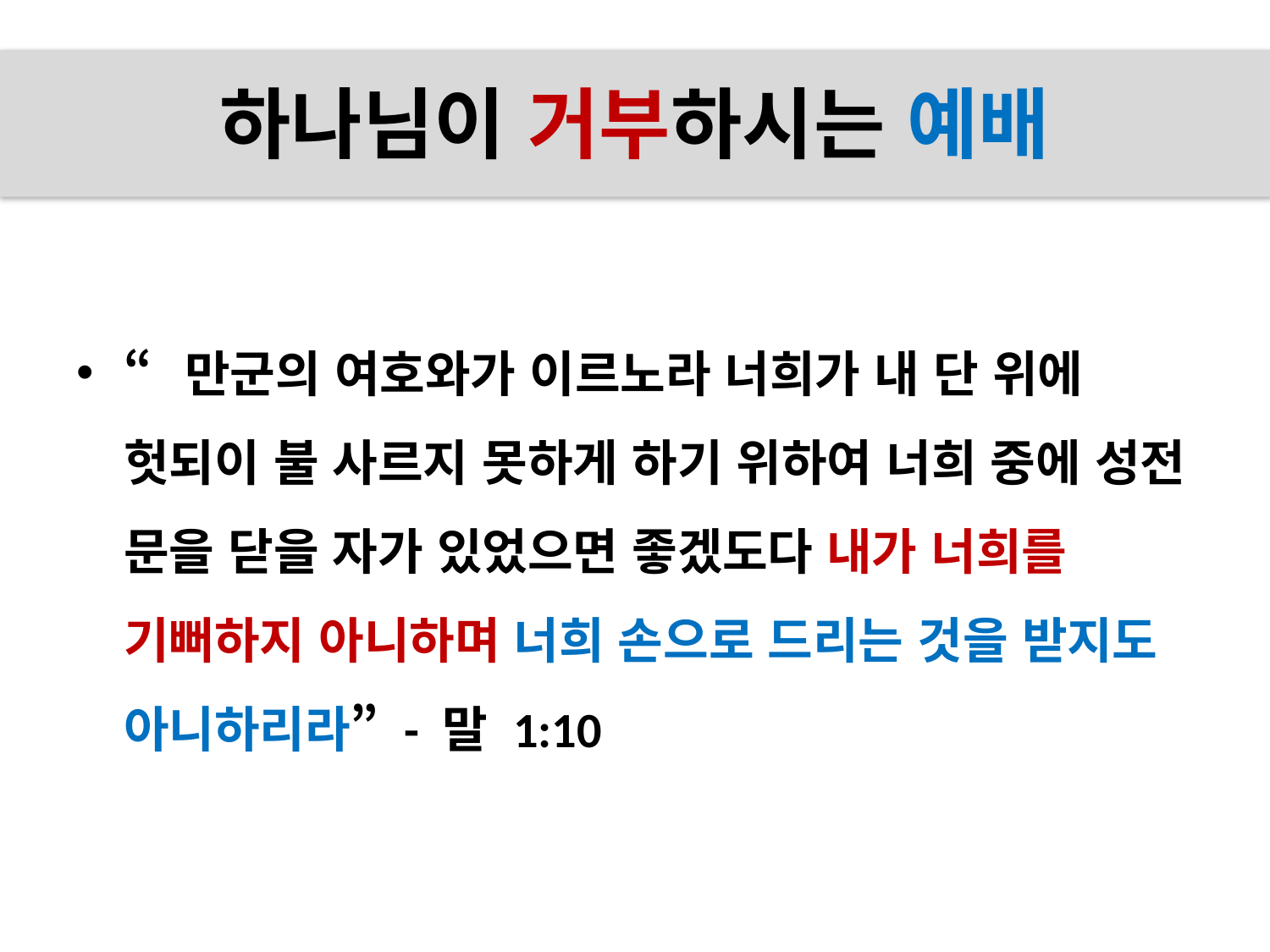

# 하나님이 거부하시는 예배

“만군의 여호와가 이르노라 너희가 내 단 위에 헛되이 불 사르지 못하게 하기 위하여 너희 중에 성전 문을 닫을 자가 있었으면 좋겠도다 내가 너희를 기뻐하지 아니하며 너희 손으로 드리는 것을 받지도 아니하리라” - 말 1:10